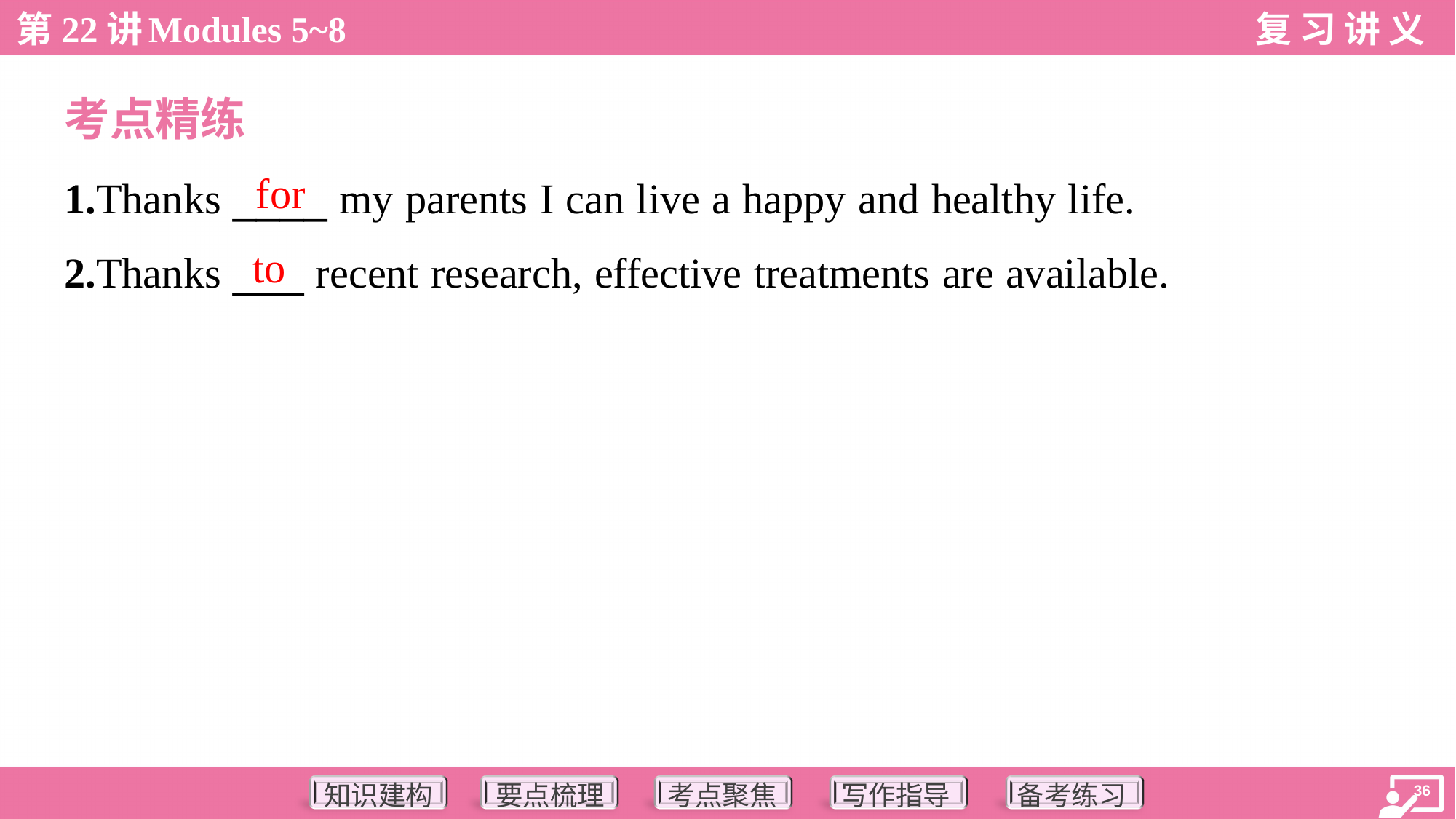

考点精练
for
1.Thanks ____ my parents I can live a happy and healthy life.
2.Thanks ___ recent research, effective treatments are available.
to